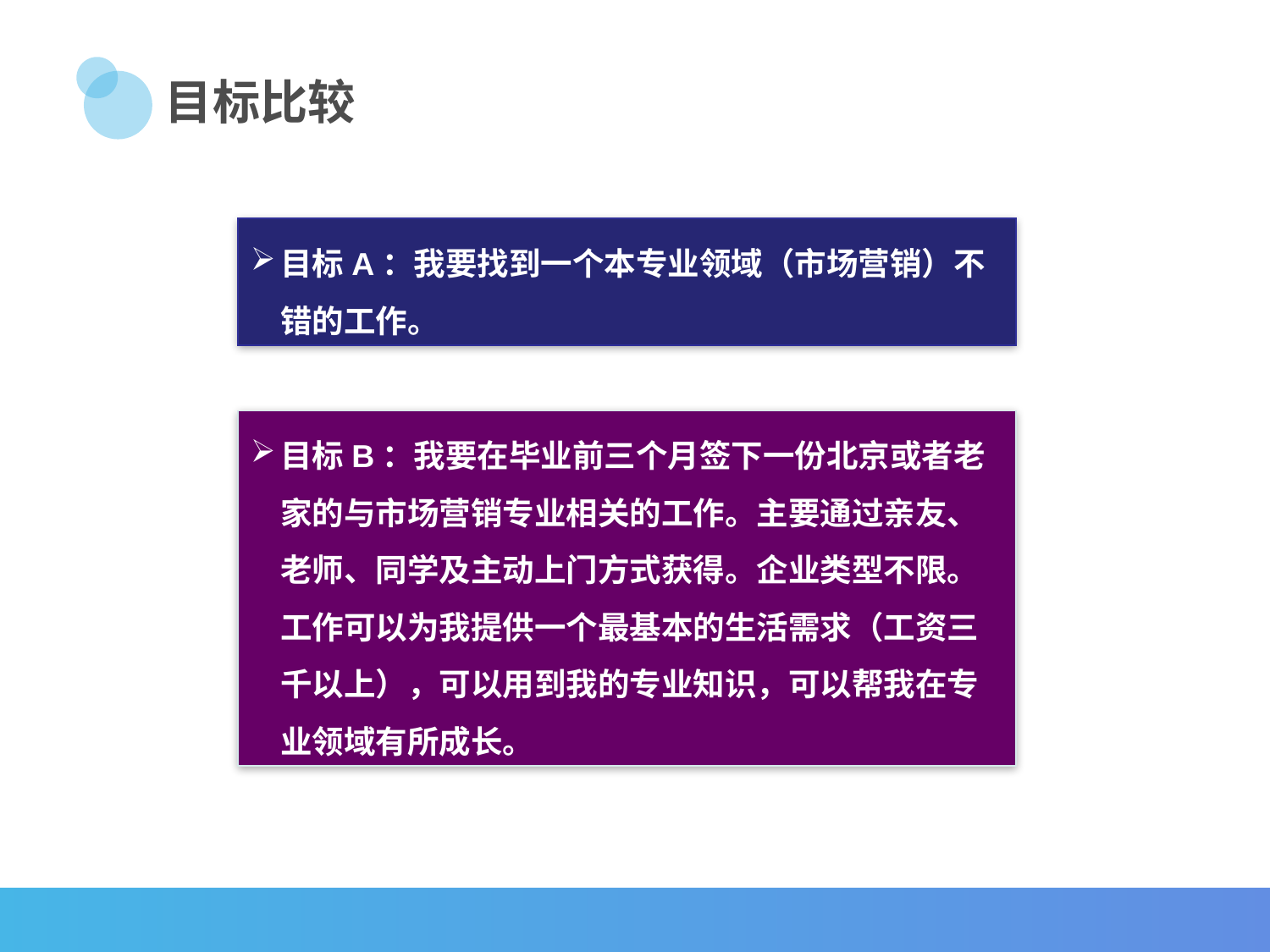

目标比较
目标A：我要找到一个本专业领域（市场营销）不错的工作。
目标B：我要在毕业前三个月签下一份北京或者老家的与市场营销专业相关的工作。主要通过亲友、老师、同学及主动上门方式获得。企业类型不限。工作可以为我提供一个最基本的生活需求（工资三千以上），可以用到我的专业知识，可以帮我在专业领域有所成长。